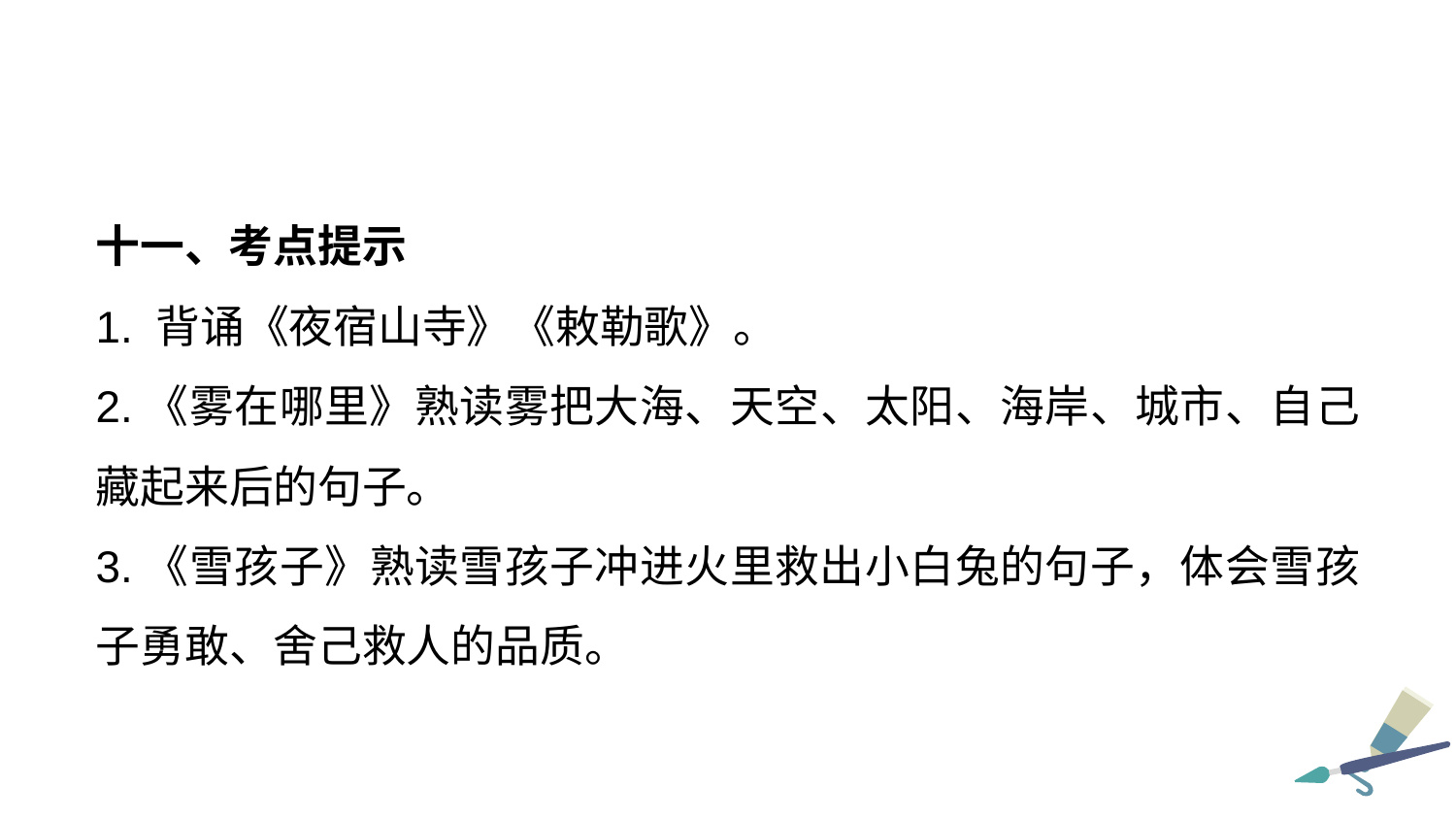

十一、考点提示
1. 背诵《夜宿山寺》《敕勒歌》。
2.《雾在哪里》熟读雾把大海、天空、太阳、海岸、城市、自己藏起来后的句子。
3.《雪孩子》熟读雪孩子冲进火里救出小白兔的句子，体会雪孩子勇敢、舍己救人的品质。